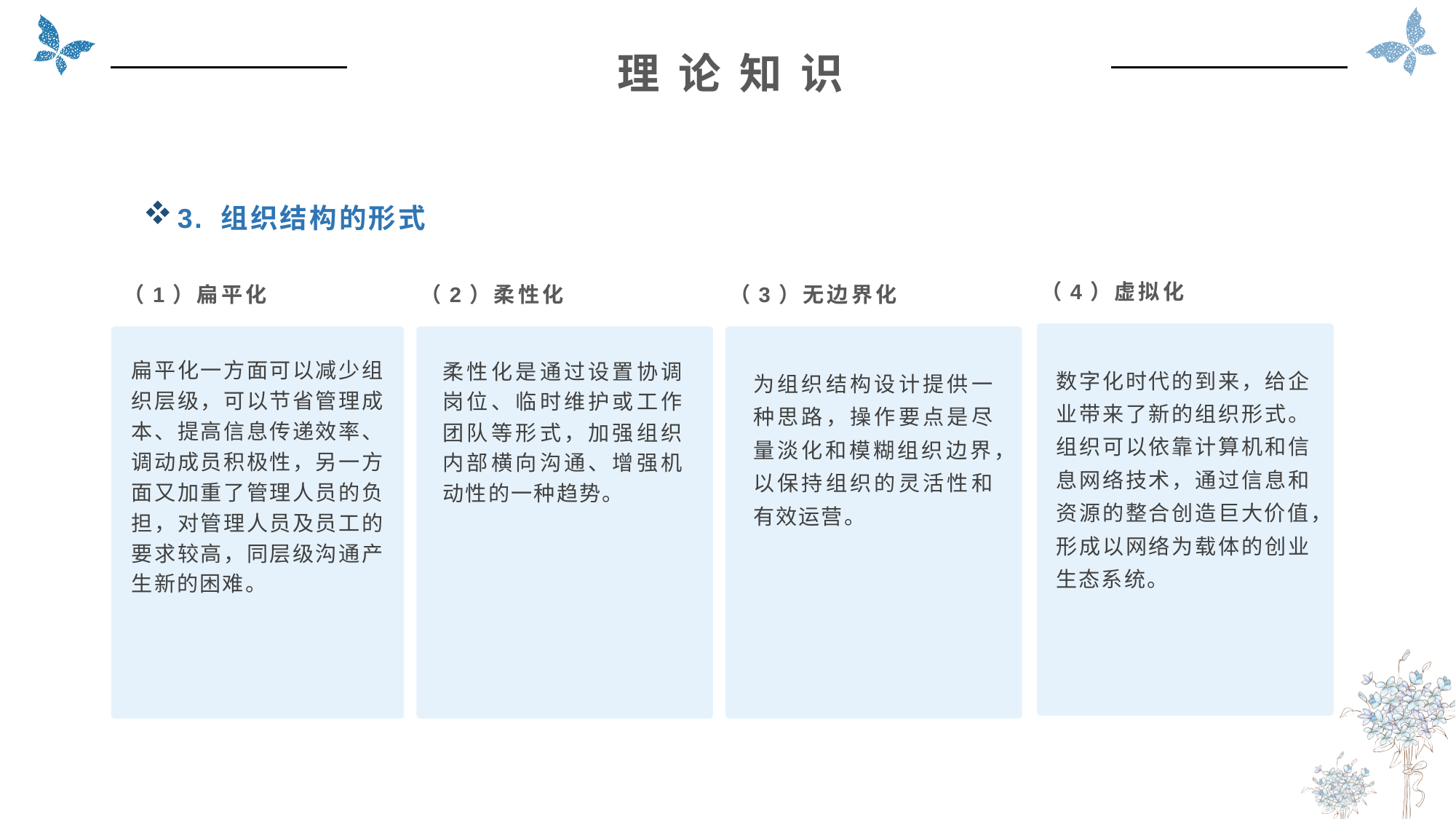

理 论 知 识
3. 组织结构的形式
（4）虚拟化
（3）无边界化
（1）扁平化
（2）柔性化

扁平化一方面可以减少组织层级，可以节省管理成本、提高信息传递效率、调动成员积极性，另一方面又加重了管理人员的负担，对管理人员及员工的要求较高，同层级沟通产生新的困难。
柔性化是通过设置协调岗位、临时维护或工作团队等形式，加强组织内部横向沟通、增强机动性的一种趋势。
数字化时代的到来，给企业带来了新的组织形式。组织可以依靠计算机和信息网络技术，通过信息和资源的整合创造巨大价值，形成以网络为载体的创业生态系统。
为组织结构设计提供一种思路，操作要点是尽量淡化和模糊组织边界，以保持组织的灵活性和有效运营。